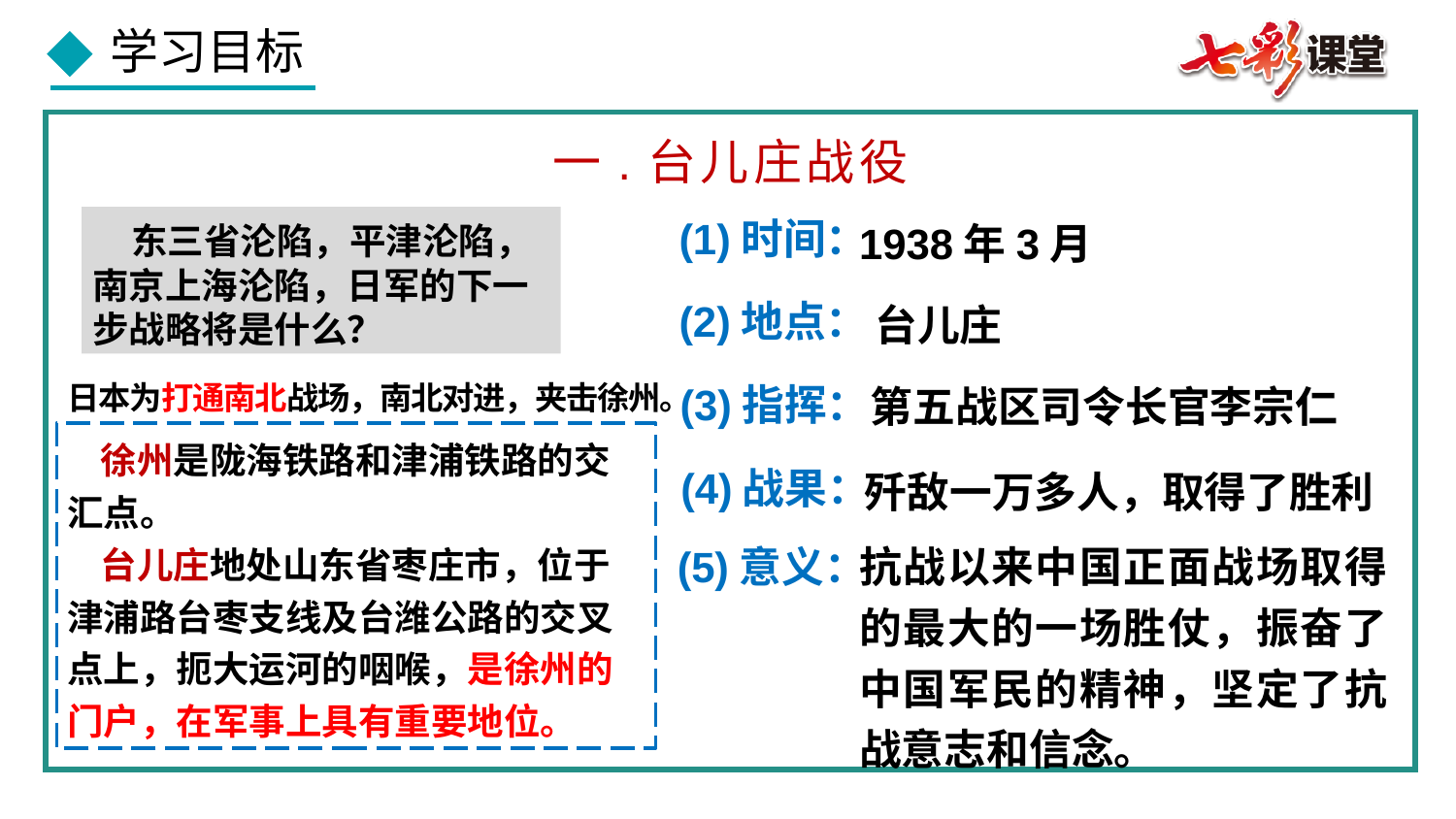

一.台儿庄战役
(1)时间：
   东三省沦陷，平津沦陷，南京上海沦陷，日军的下一步战略将是什么？
1938年3月
(2)地点：
台儿庄
日本为打通南北战场，南北对进，夹击徐州。
(3)指挥：
第五战区司令长官李宗仁
   徐州是陇海铁路和津浦铁路的交汇点。
   台儿庄地处山东省枣庄市，位于津浦路台枣支线及台潍公路的交叉点上，扼大运河的咽喉，是徐州的门户，在军事上具有重要地位。
(4)战果：
歼敌一万多人，取得了胜利
抗战以来中国正面战场取得的最大的一场胜仗，振奋了中国军民的精神，坚定了抗战意志和信念。
(5)意义：